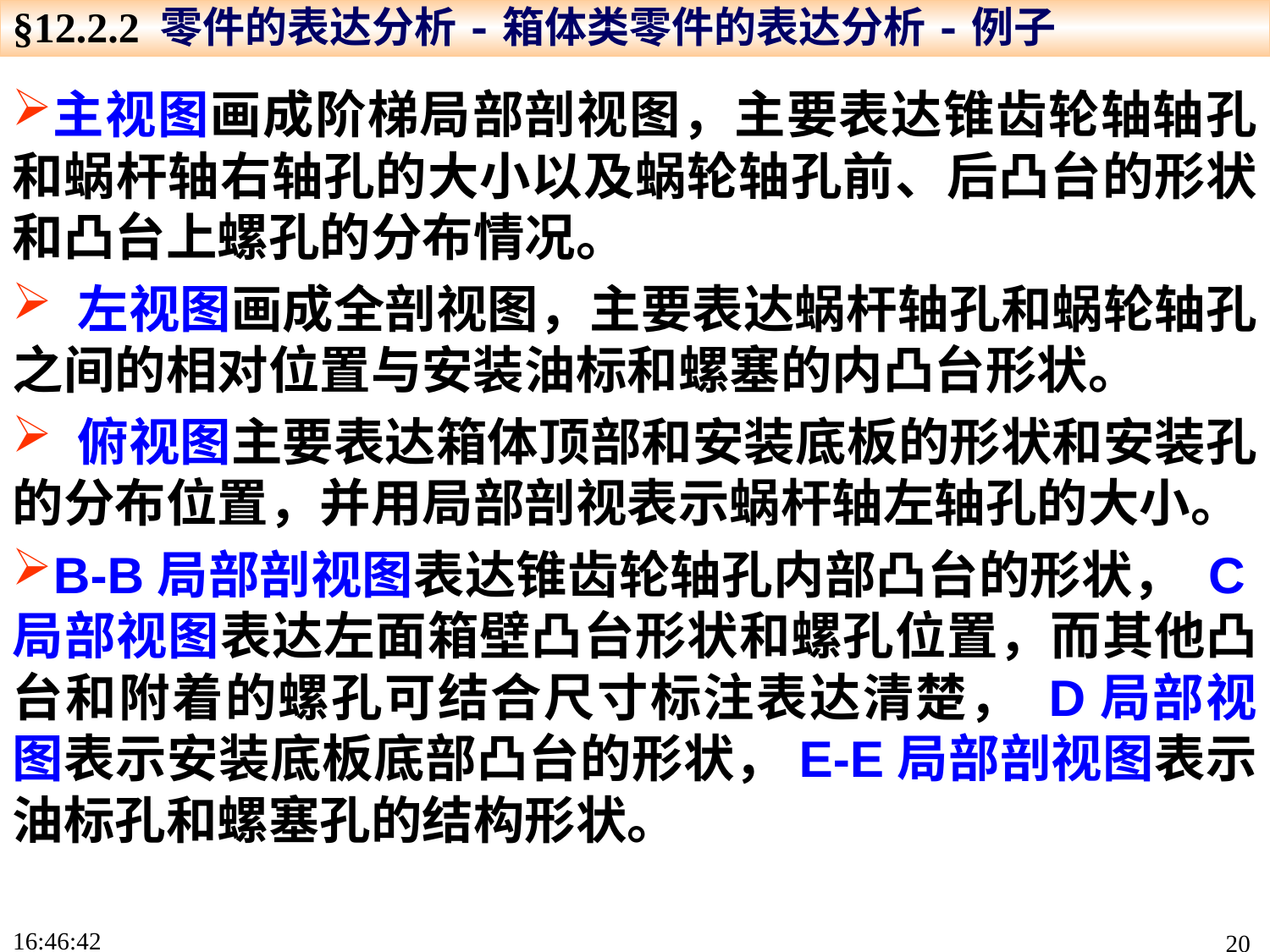

§12.2.2 零件的表达分析-箱体类零件的表达分析-例子
主视图画成阶梯局部剖视图，主要表达锥齿轮轴轴孔和蜗杆轴右轴孔的大小以及蜗轮轴孔前、后凸台的形状和凸台上螺孔的分布情况。
 左视图画成全剖视图，主要表达蜗杆轴孔和蜗轮轴孔之间的相对位置与安装油标和螺塞的内凸台形状。
 俯视图主要表达箱体顶部和安装底板的形状和安装孔的分布位置，并用局部剖视表示蜗杆轴左轴孔的大小。
B-B局部剖视图表达锥齿轮轴孔内部凸台的形状， C局部视图表达左面箱壁凸台形状和螺孔位置，而其他凸台和附着的螺孔可结合尺寸标注表达清楚， D局部视图表示安装底板底部凸台的形状，E-E局部剖视图表示油标孔和螺塞孔的结构形状。
16:46:42
20